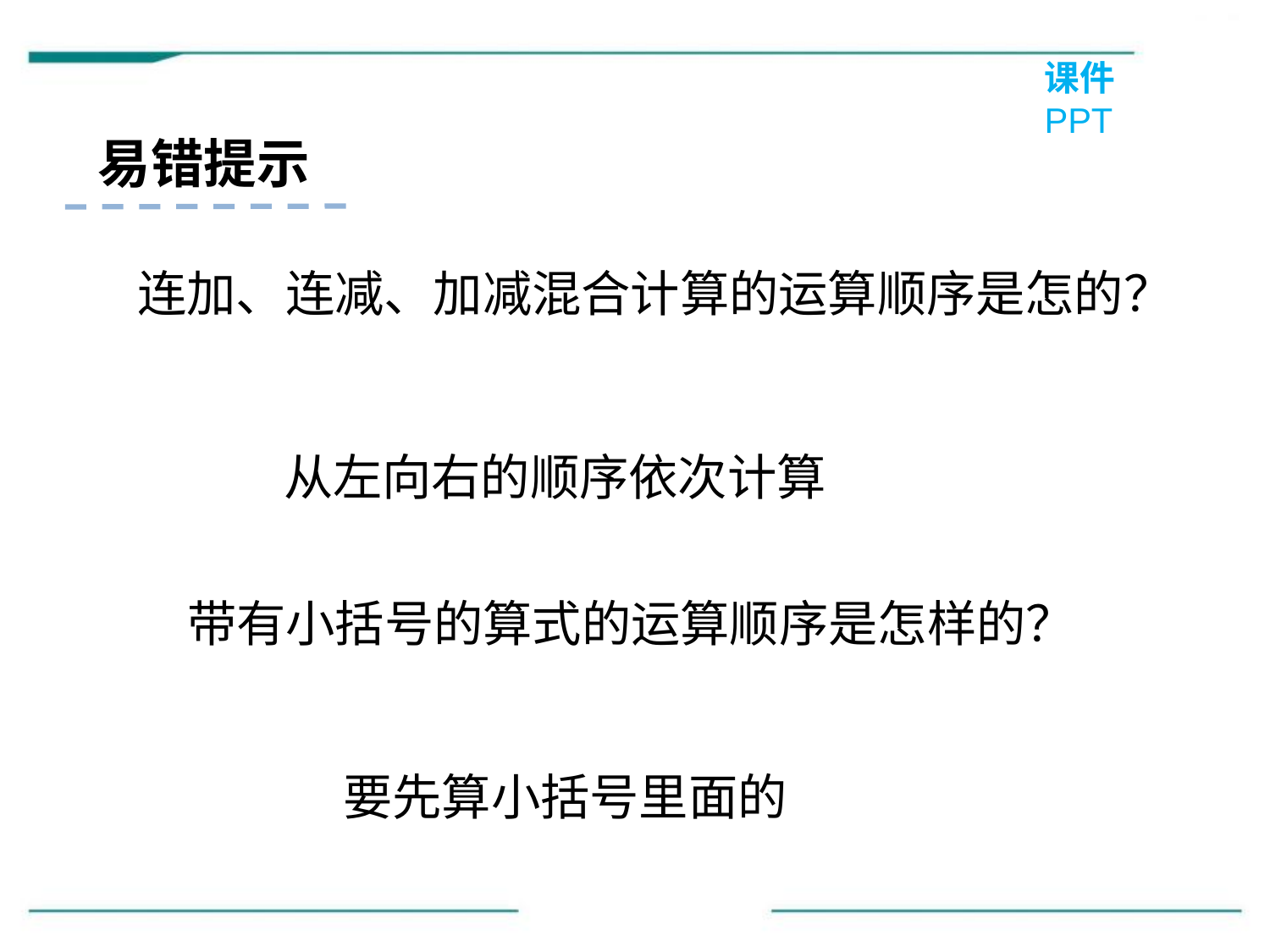

课件PPT
易错提示

连加、连减、加减混合计算的运算顺序是怎的？
从左向右的顺序依次计算
带有小括号的算式的运算顺序是怎样的？
要先算小括号里面的